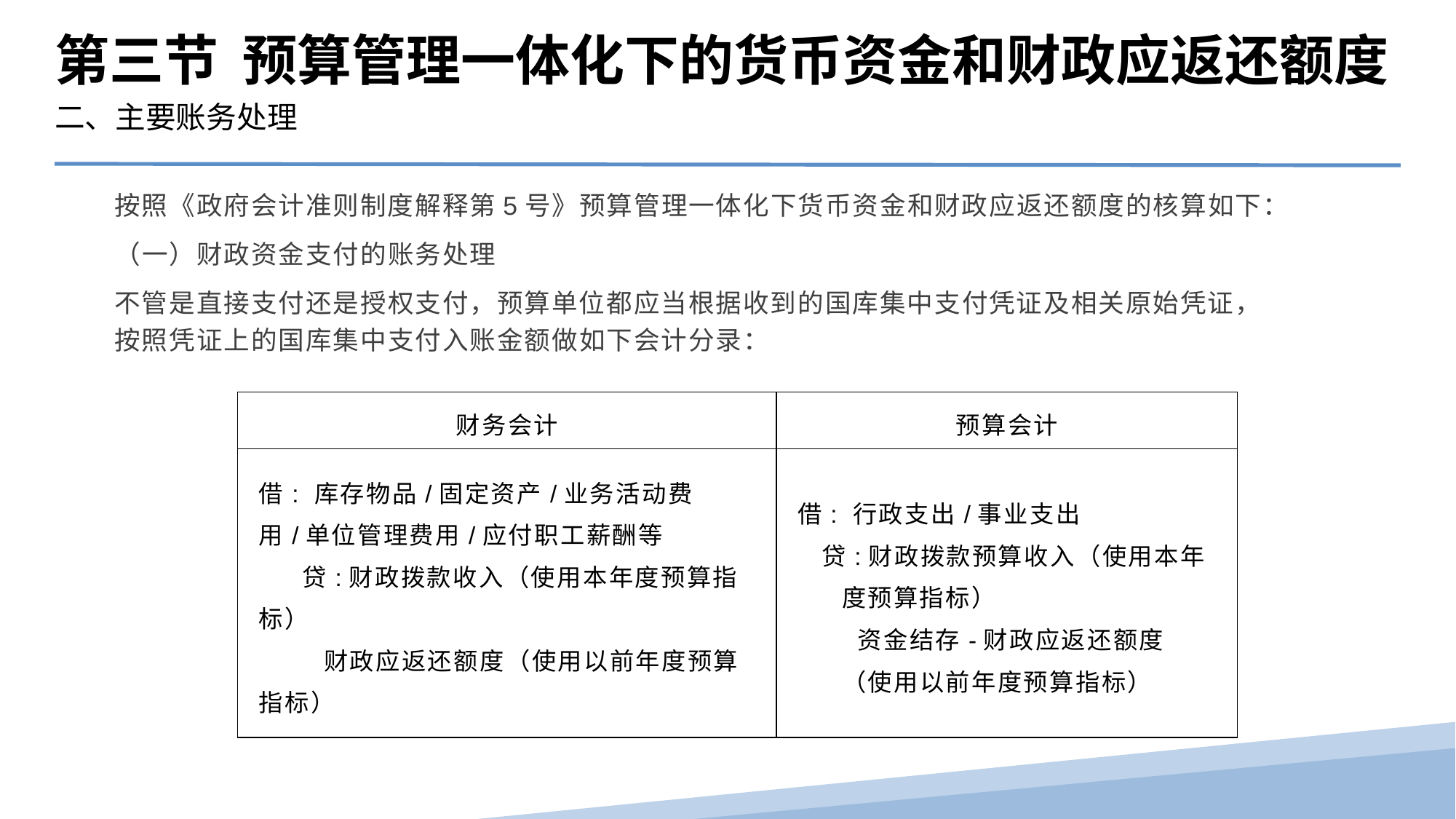

第三节  预算管理一体化下的货币资金和财政应返还额度
二、主要账务处理
按照《政府会计准则制度解释第5号》预算管理一体化下货币资金和财政应返还额度的核算如下：
（一）财政资金支付的账务处理
不管是直接支付还是授权支付，预算单位都应当根据收到的国库集中支付凭证及相关原始凭证，按照凭证上的国库集中支付入账金额做如下会计分录：
| 财务会计 | 预算会计 |
| --- | --- |
| 借: 库存物品/固定资产/业务活动费用/单位管理费用/应付职工薪酬等 贷:财政拨款收入（使用本年度预算指标） 财政应返还额度（使用以前年度预算指标） | 借: 行政支出/事业支出 贷:财政拨款预算收入（使用本年度预算指标） 资金结存-财政应返还额度（使用以前年度预算指标） |